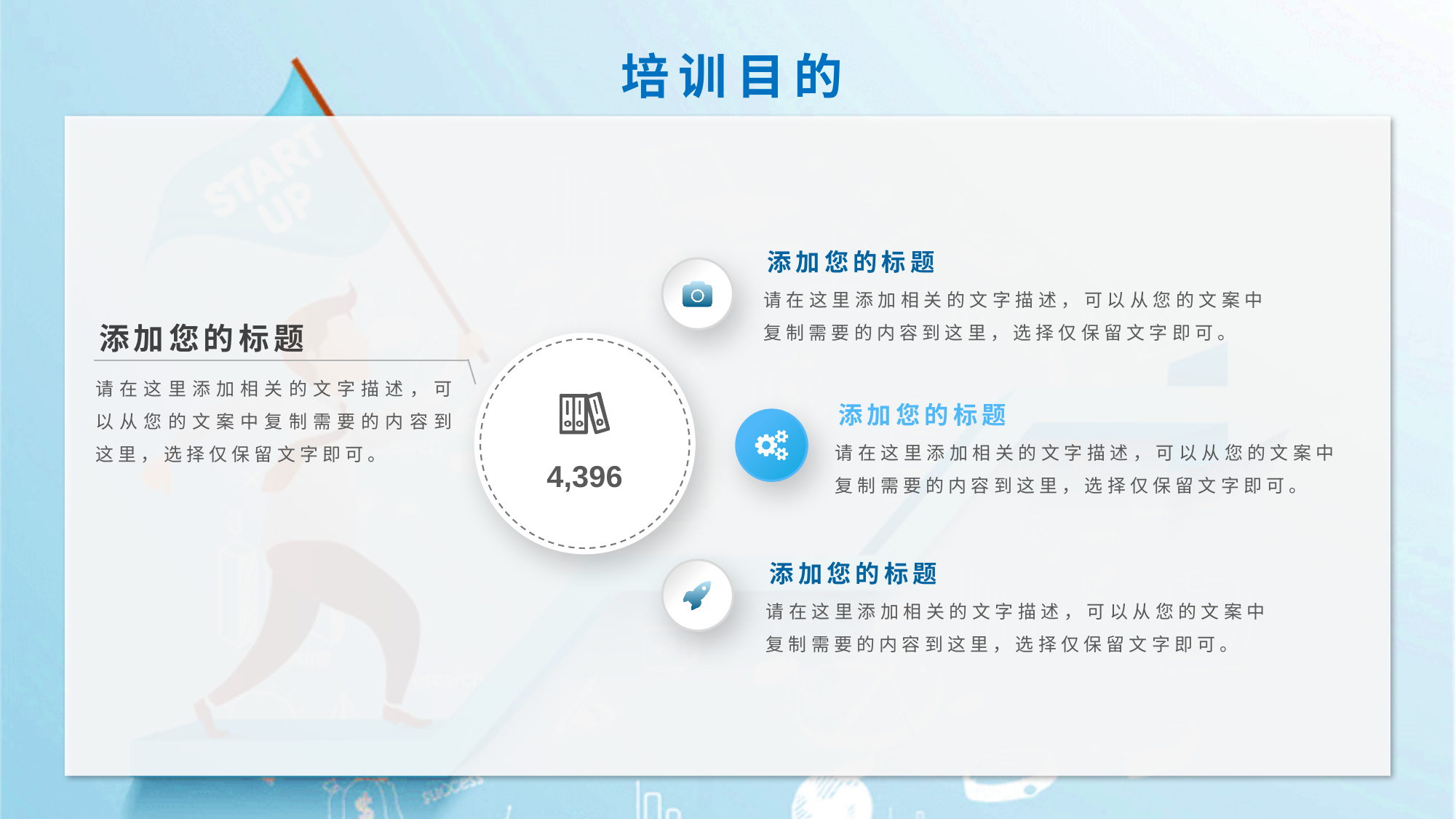

培训目的
添加您的标题
请在这里添加相关的文字描述，可以从您的文案中复制需要的内容到这里，选择仅保留文字即可。

添加您的标题

4,396
请在这里添加相关的文字描述，可以从您的文案中复制需要的内容到这里，选择仅保留文字即可。
添加您的标题
请在这里添加相关的文字描述，可以从您的文案中复制需要的内容到这里，选择仅保留文字即可。

添加您的标题
请在这里添加相关的文字描述，可以从您的文案中复制需要的内容到这里，选择仅保留文字即可。